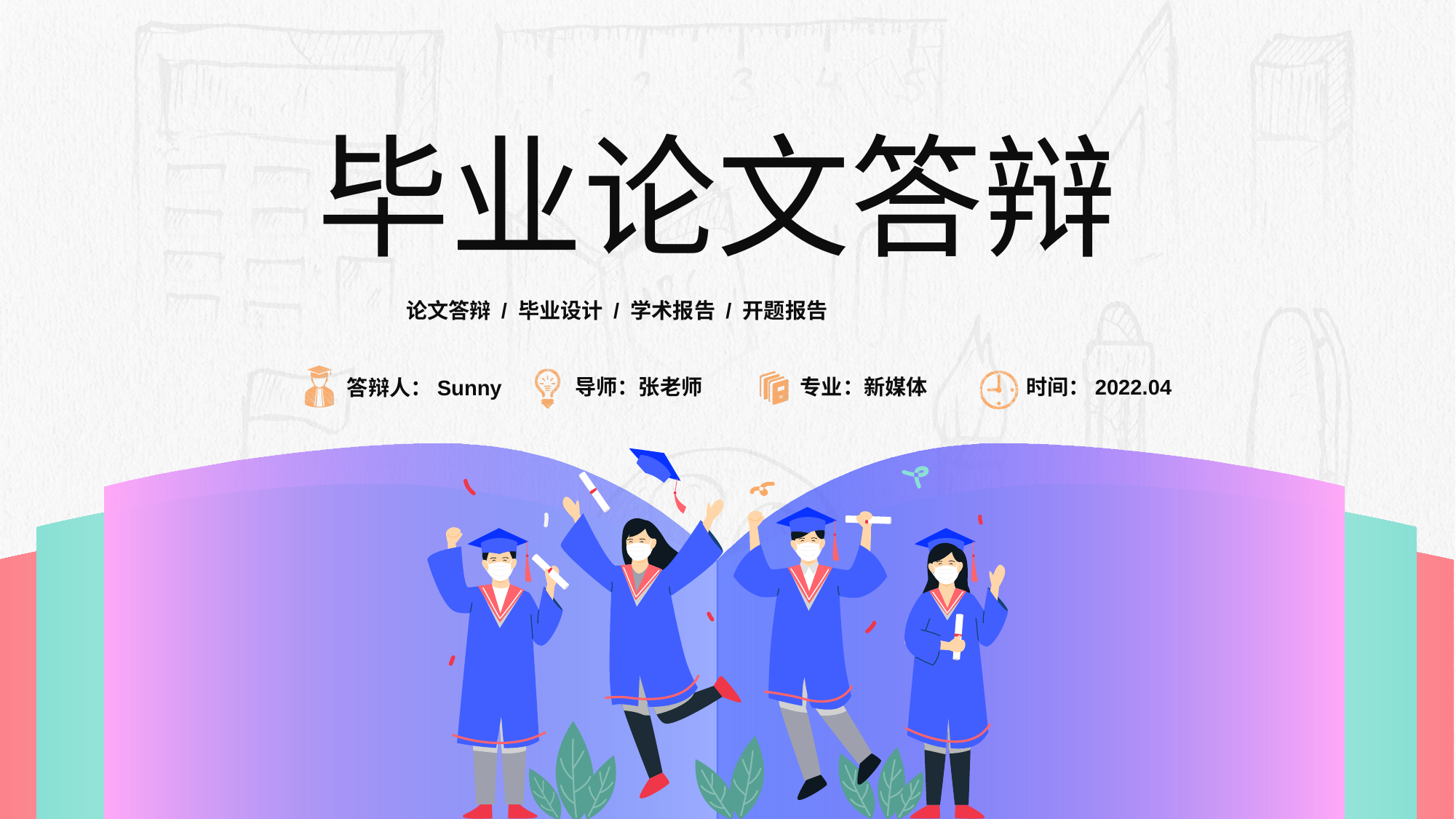

毕业论文答辩
论文答辩 / 毕业设计 / 学术报告 / 开题报告

导师：张老师

答辩人：Sunny
时间：2022.04
专业：新媒体